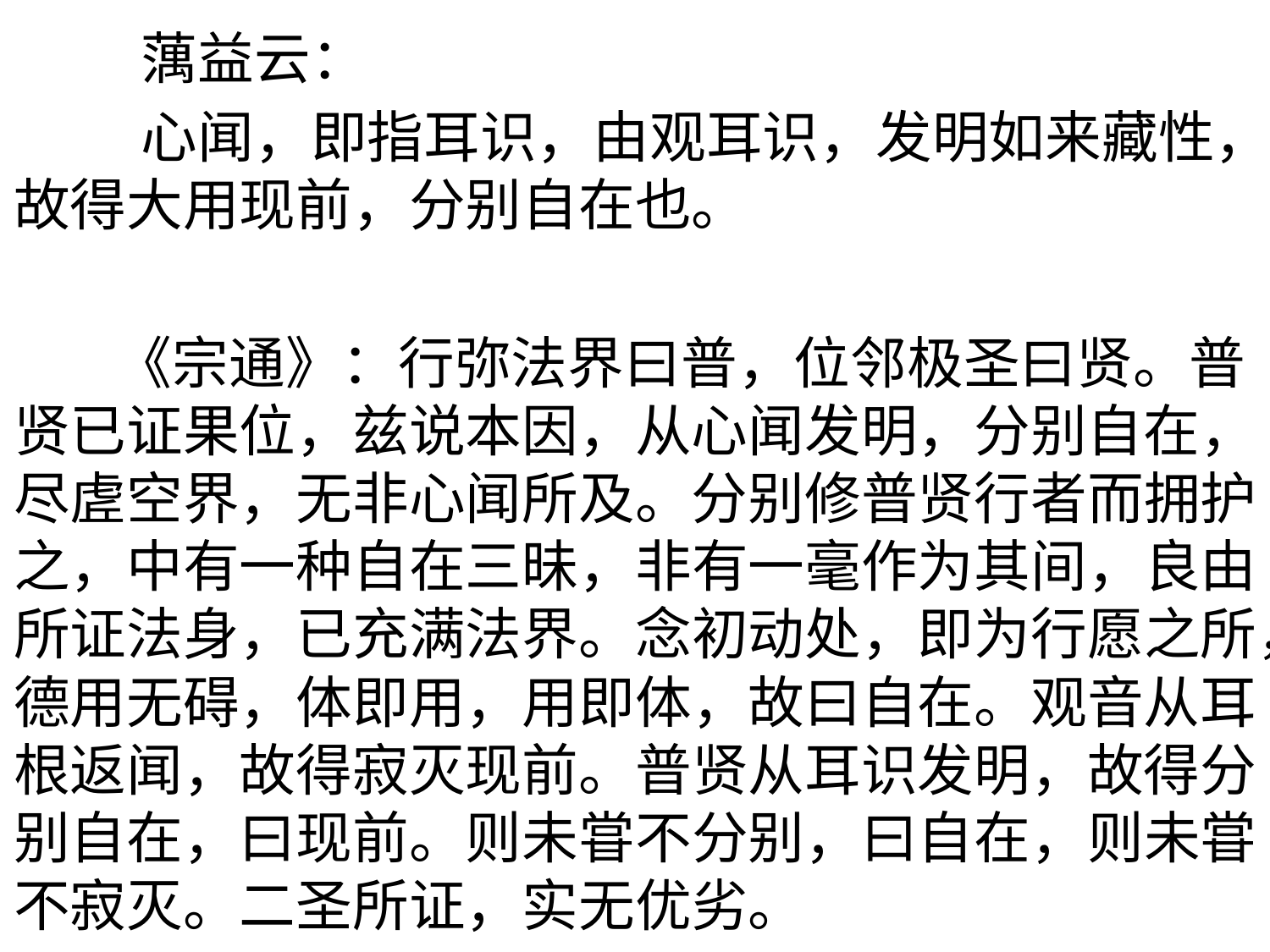

蕅益云：
         心闻，即指耳识，由观耳识，发明如来藏性，故得大用现前，分别自在也。

       《宗通》：行弥法界曰普，位邻极圣曰贤。普贤已证果位，兹说本因，从心闻发明，分别自在，尽虗空界，无非心闻所及。分别修普贤行者而拥护之，中有一种自在三昧，非有一毫作为其间，良由所证法身，已充满法界。念初动处，即为行愿之所，德用无碍，体即用，用即体，故曰自在。观音从耳根返闻，故得寂灭现前。普贤从耳识发明，故得分别自在，曰现前。则未甞不分别，曰自在，则未甞不寂灭。二圣所证，实无优劣。